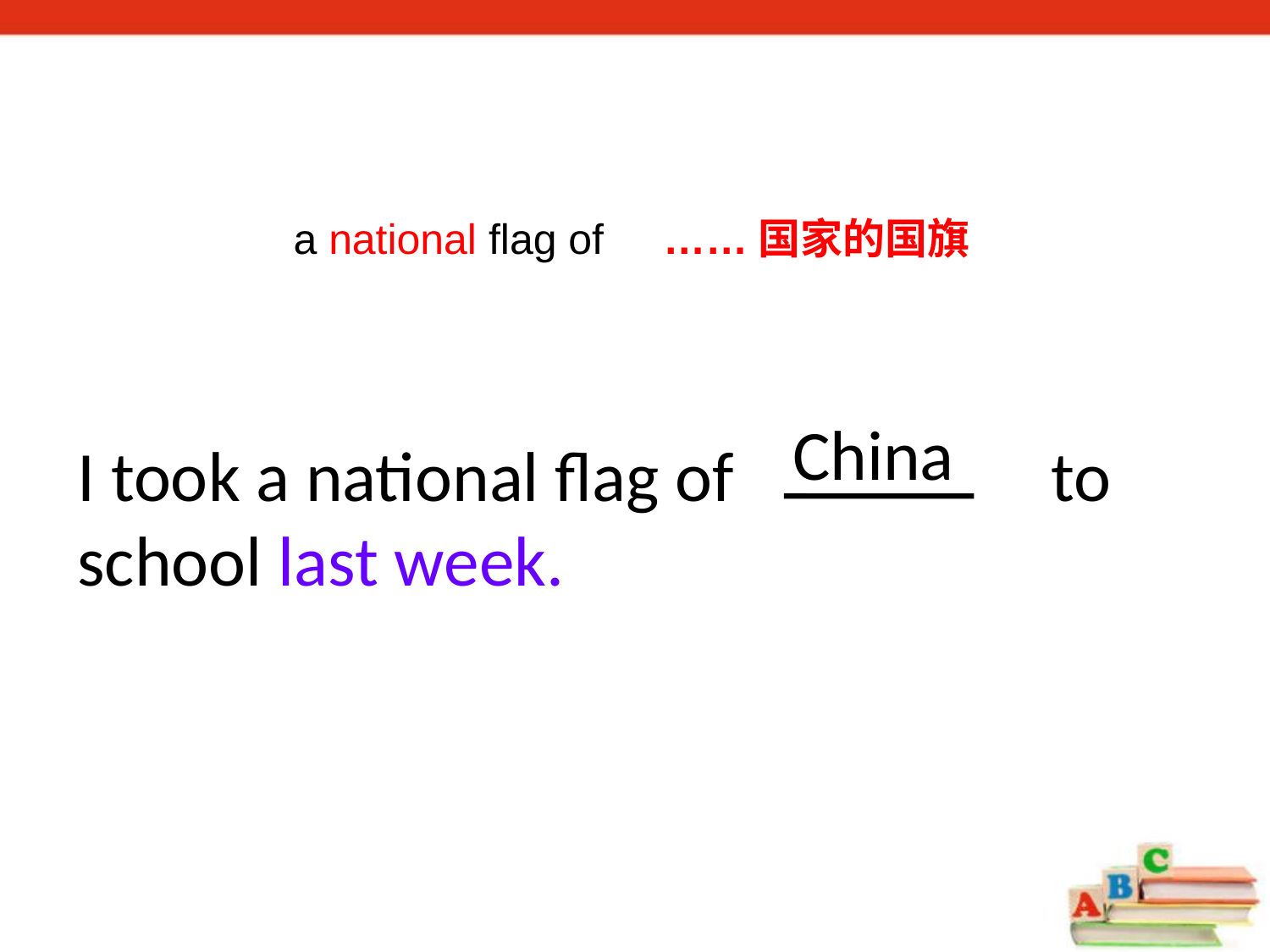

a national flag of     ……国家的国旗
China
I took a national flag of                    to school last week.